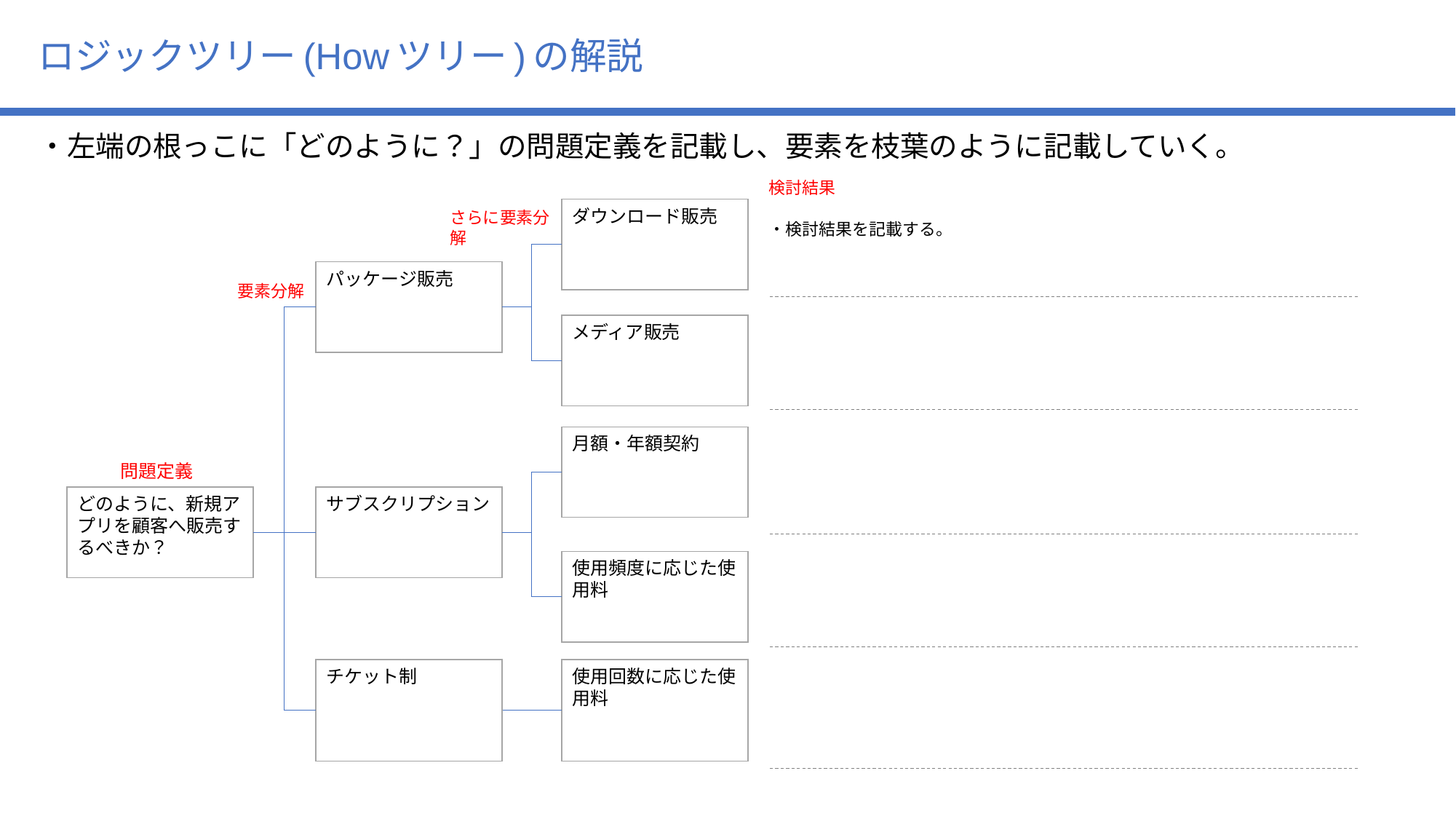

ロジックツリー(Howツリー)の解説
・左端の根っこに「どのように？」の問題定義を記載し、要素を枝葉のように記載していく。
検討結果
ダウンロード販売
さらに要素分解
・検討結果を記載する。
パッケージ販売
要素分解
メディア販売
月額・年額契約
問題定義
どのように、新規アプリを顧客へ販売するべきか？
サブスクリプション
使用頻度に応じた使用料
チケット制
使用回数に応じた使用料